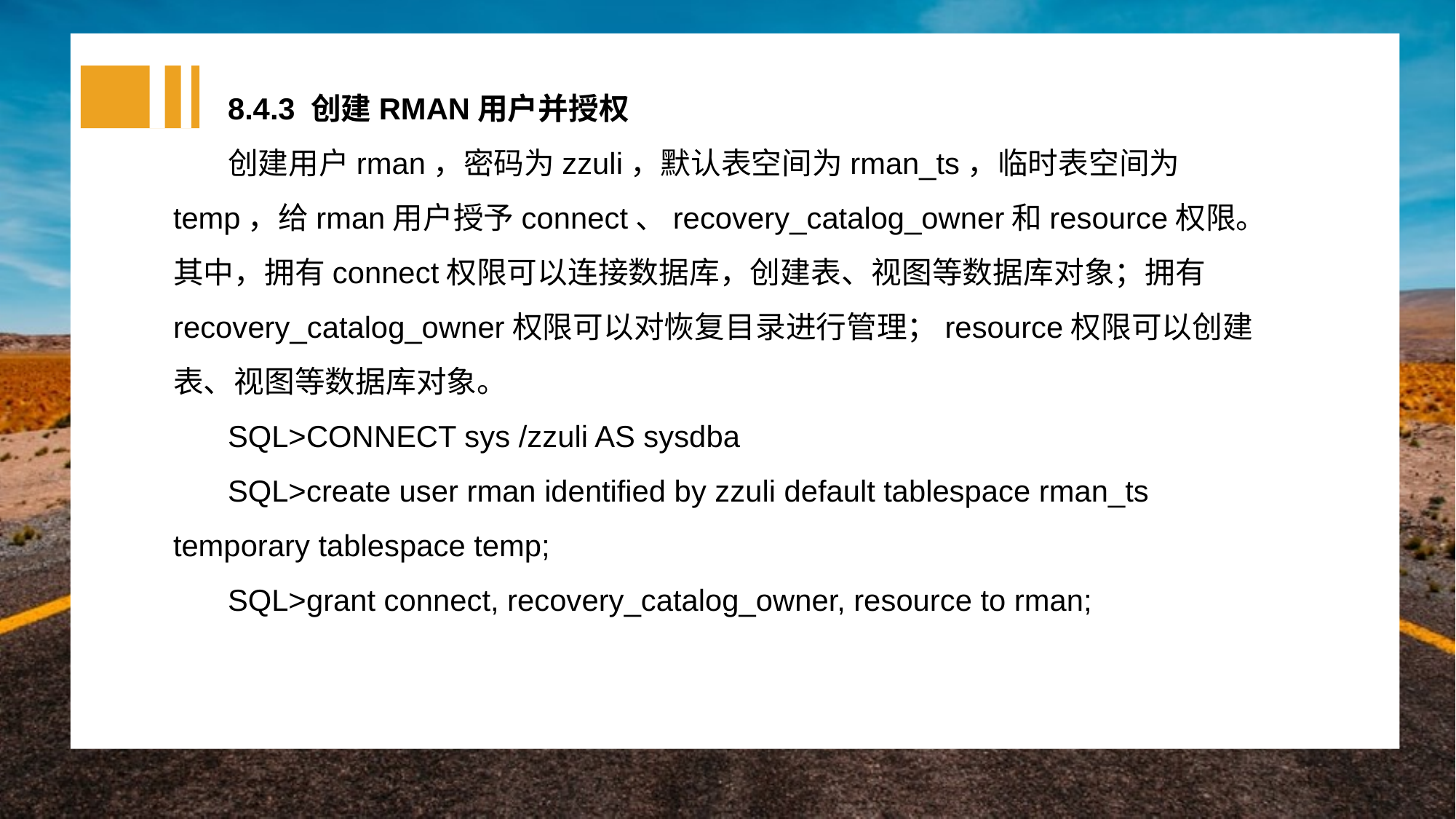

8.4.3 创建RMAN用户并授权
创建用户rman，密码为zzuli，默认表空间为rman_ts，临时表空间为temp，给rman用户授予connect、recovery_catalog_owner和resource权限。其中，拥有connect权限可以连接数据库，创建表、视图等数据库对象；拥有recovery_catalog_owner权限可以对恢复目录进行管理；resource权限可以创建表、视图等数据库对象。
SQL>CONNECT sys /zzuli AS sysdba
SQL>create user rman identified by zzuli default tablespace rman_ts temporary tablespace temp;
SQL>grant connect, recovery_catalog_owner, resource to rman;